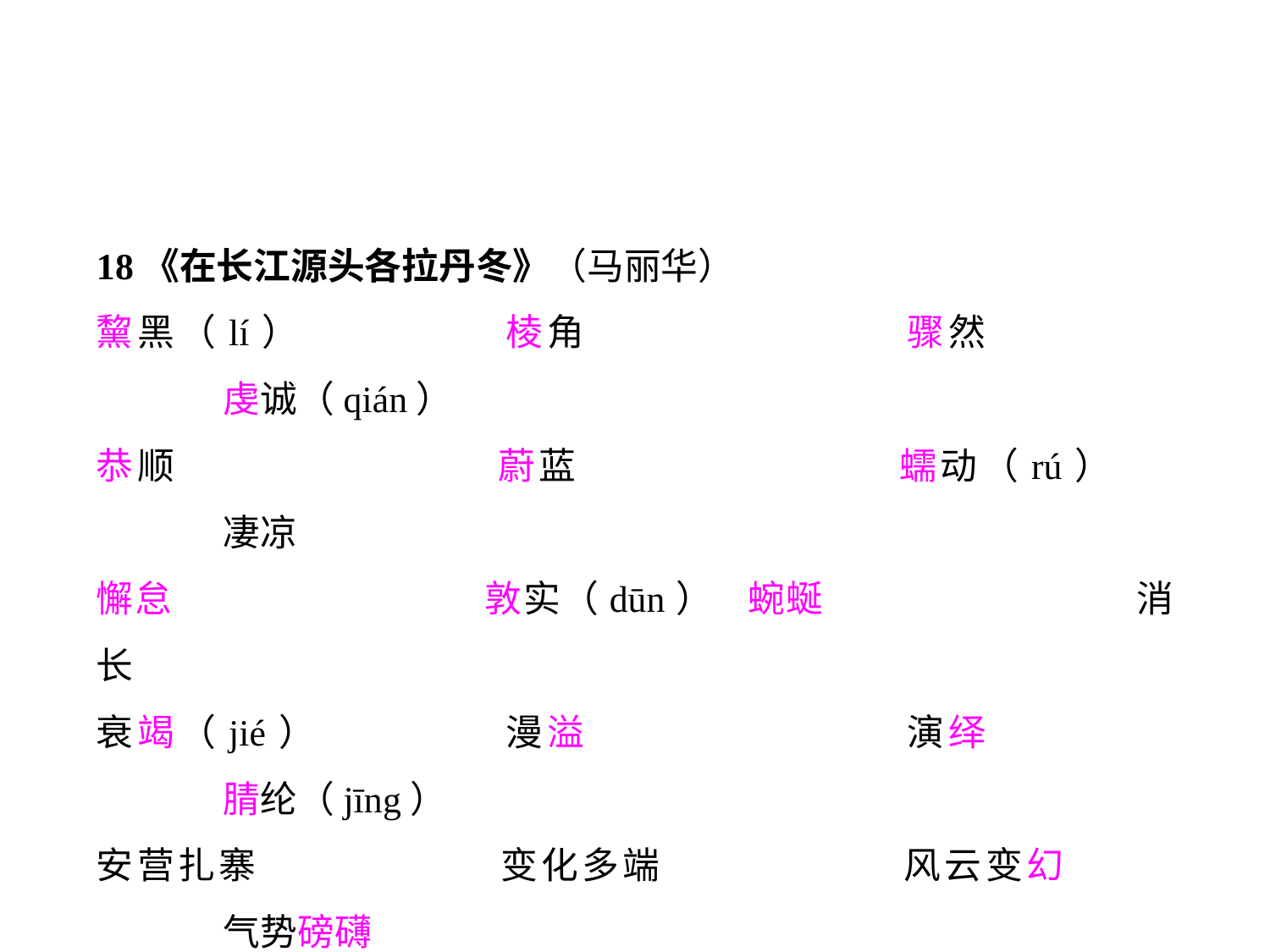

18《在长江源头各拉丹冬》（马丽华）
黧黑（lí）		棱角			骤然			虔诚（qián）
恭顺			蔚蓝			蠕动（rú）		凄凉
懈怠			敦实（dūn）	蜿蜒			消长
衰竭（jié）		漫溢			演绎			腈纶（jīng）
安营扎寨		变化多端		风云变幻		气势磅礴
接踵而至		大煞风景		历历在目		川流不息
漫不经心